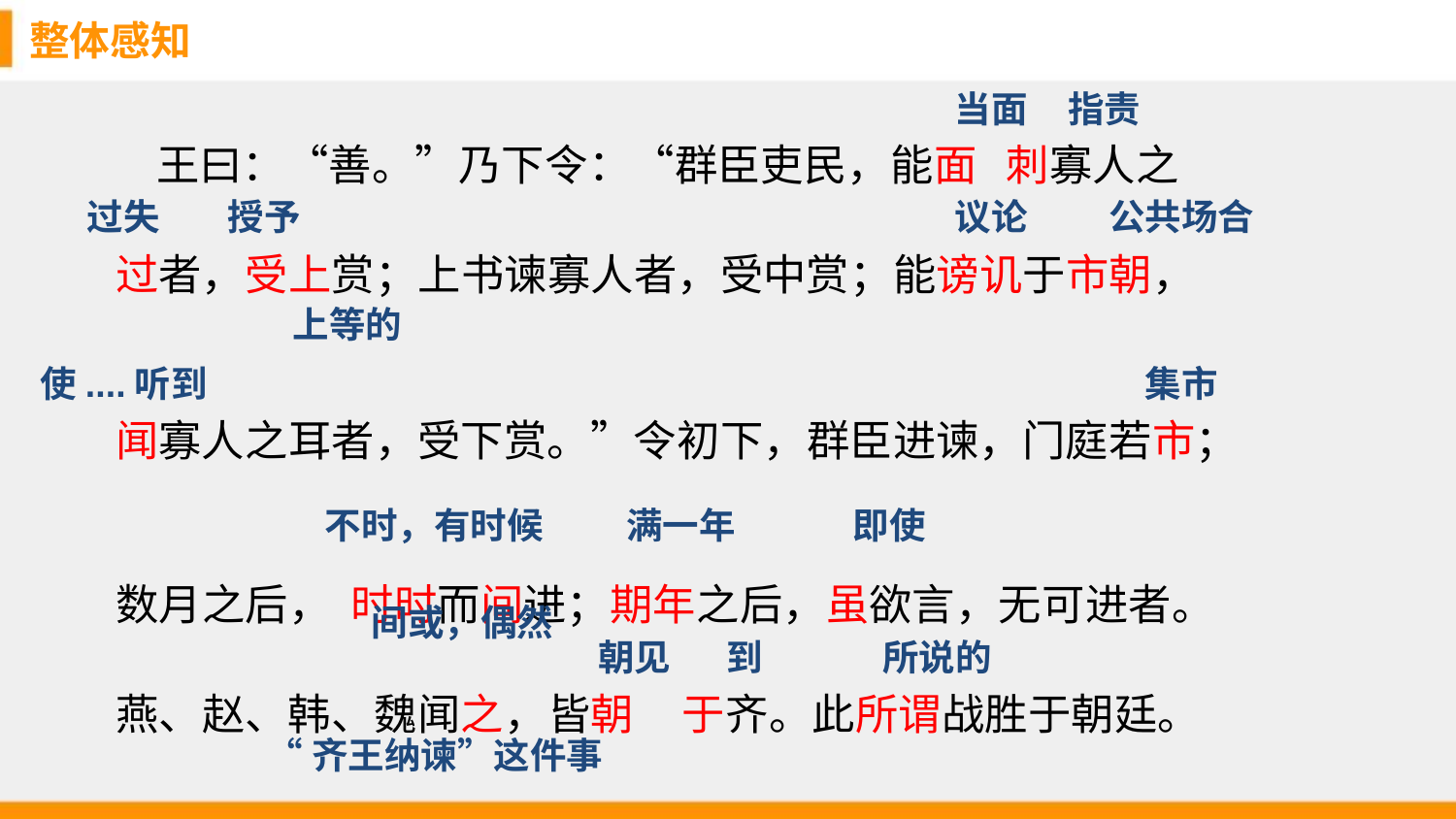

整体感知
当面
指责
    王曰：“善。”乃下令：“群臣吏民，能面   刺寡人之

过者，受上赏；上书谏寡人者，受中赏；能谤讥于市朝，

闻寡人之耳者，受下赏。”令初下，群臣进谏，门庭若市；
数月之后，  时时而间进；期年之后，虽欲言，无可进者。

燕、赵、韩、魏闻之，皆朝     于齐。此所谓战胜于朝廷。
过失
授予
议论
公共场合
上等的
使....听到
集市
不时，有时候
满一年
即使
间或，偶然
朝见
到
所说的
“齐王纳谏”这件事